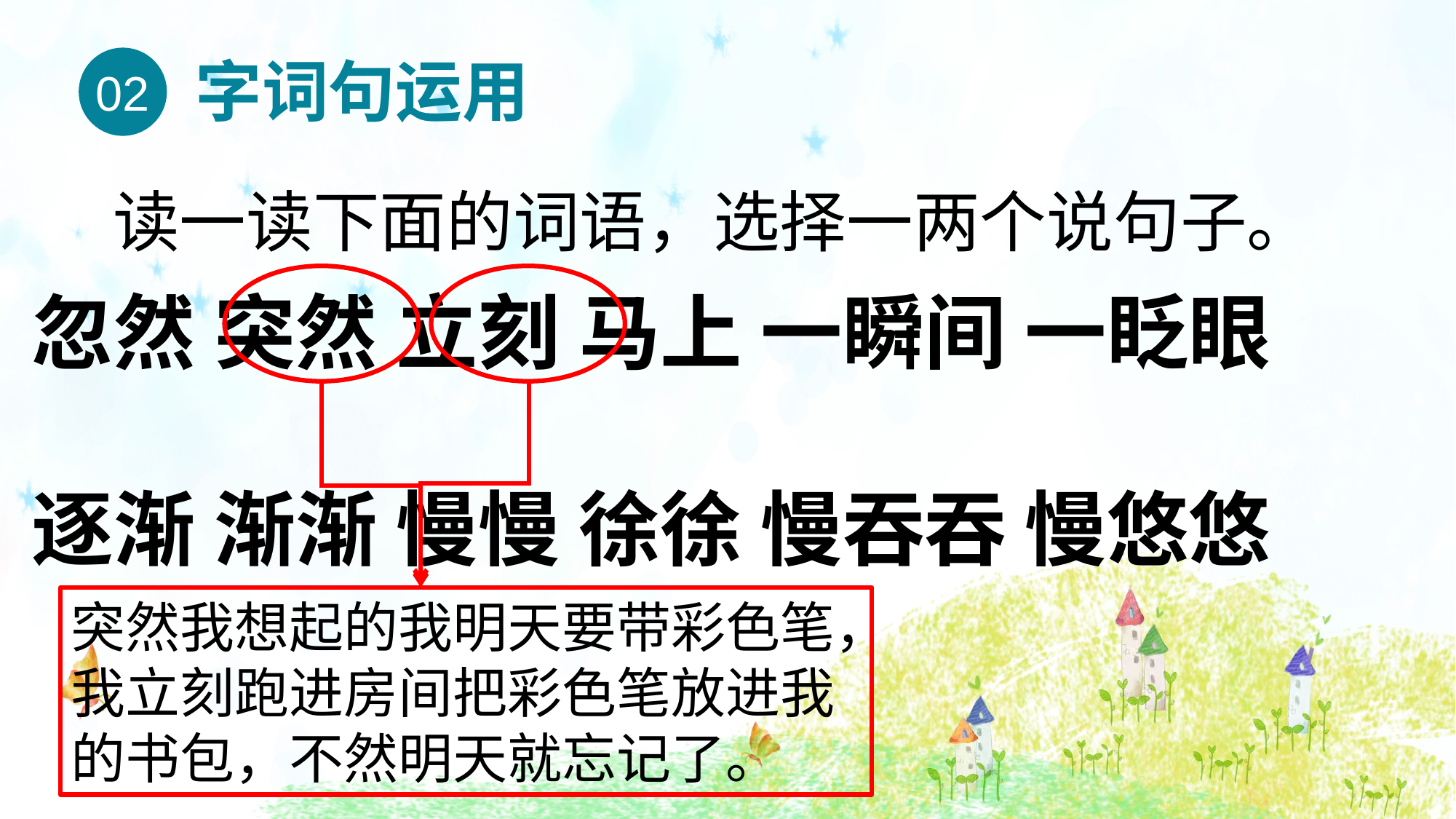

字词句运用

02
读一读下面的词语，选择一两个说句子。

忽然 突然 立刻 马上 一瞬间 一眨眼

逐渐 渐渐 慢慢 徐徐 慢吞吞 慢悠悠
突然我想起的我明天要带彩色笔，我立刻跑进房间把彩色笔放进我的书包，不然明天就忘记了。